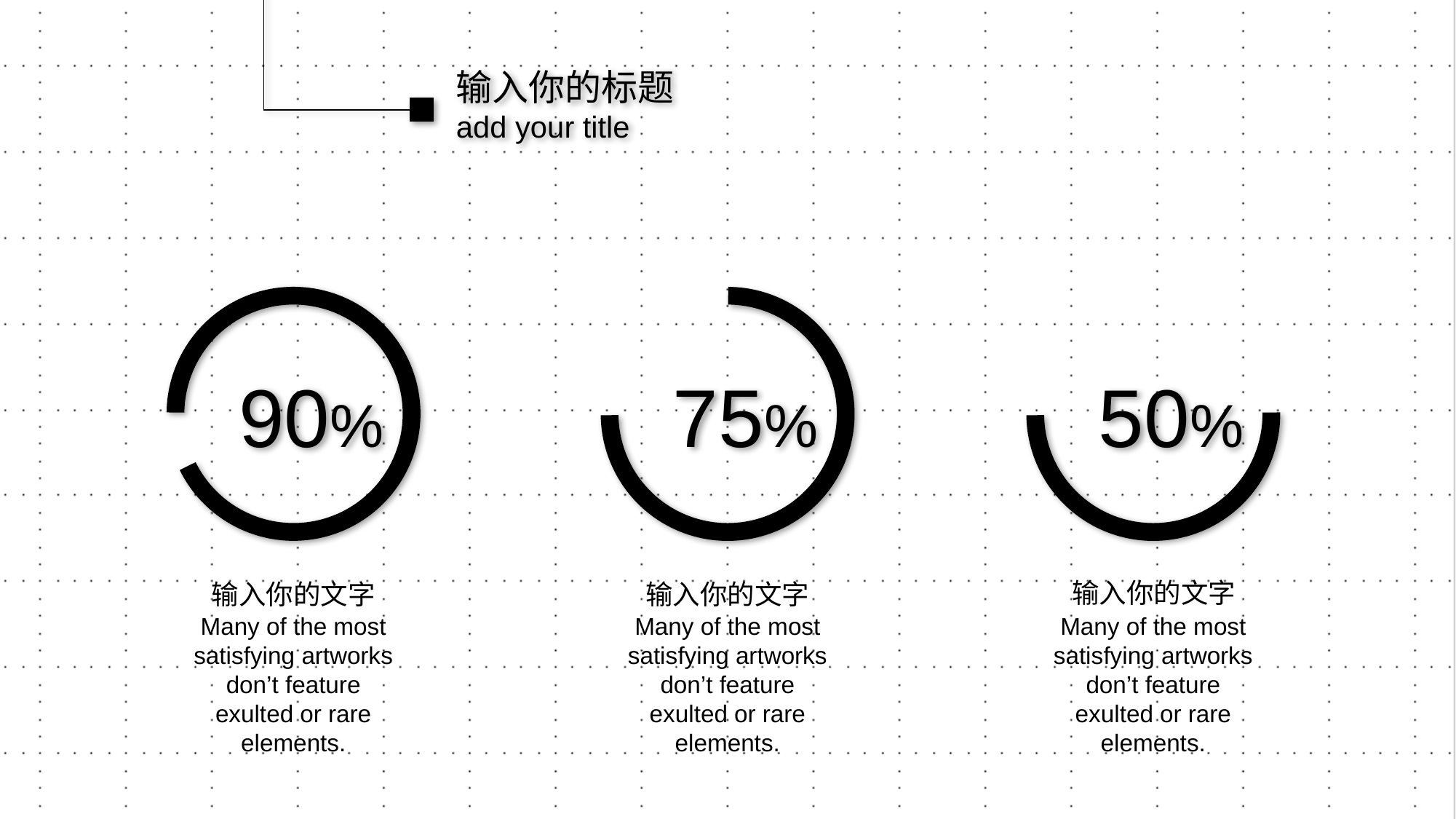

输入你的标题
add your title

90%
75%
50%
输入你的文字
输入你的文字
输入你的文字
Many of the most satisfying artworks don’t feature exulted or rare elements.
Many of the most satisfying artworks don’t feature exulted or rare elements.
Many of the most satisfying artworks don’t feature exulted or rare elements.